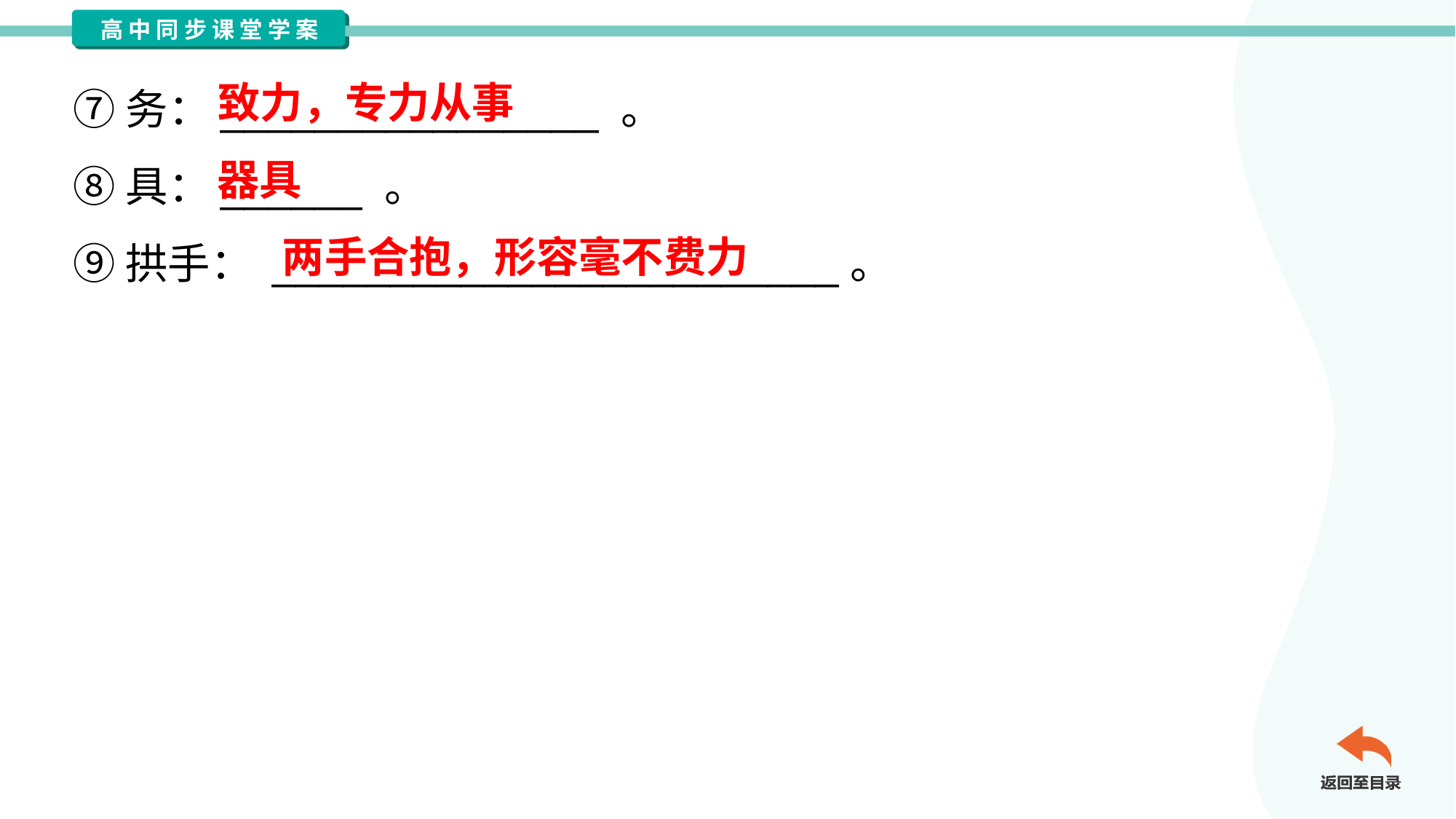

致力，专力从事
⑦务：________________ 。
⑧具：______ 。
⑨拱手： ________________________。
器具
两手合抱，形容毫不费力